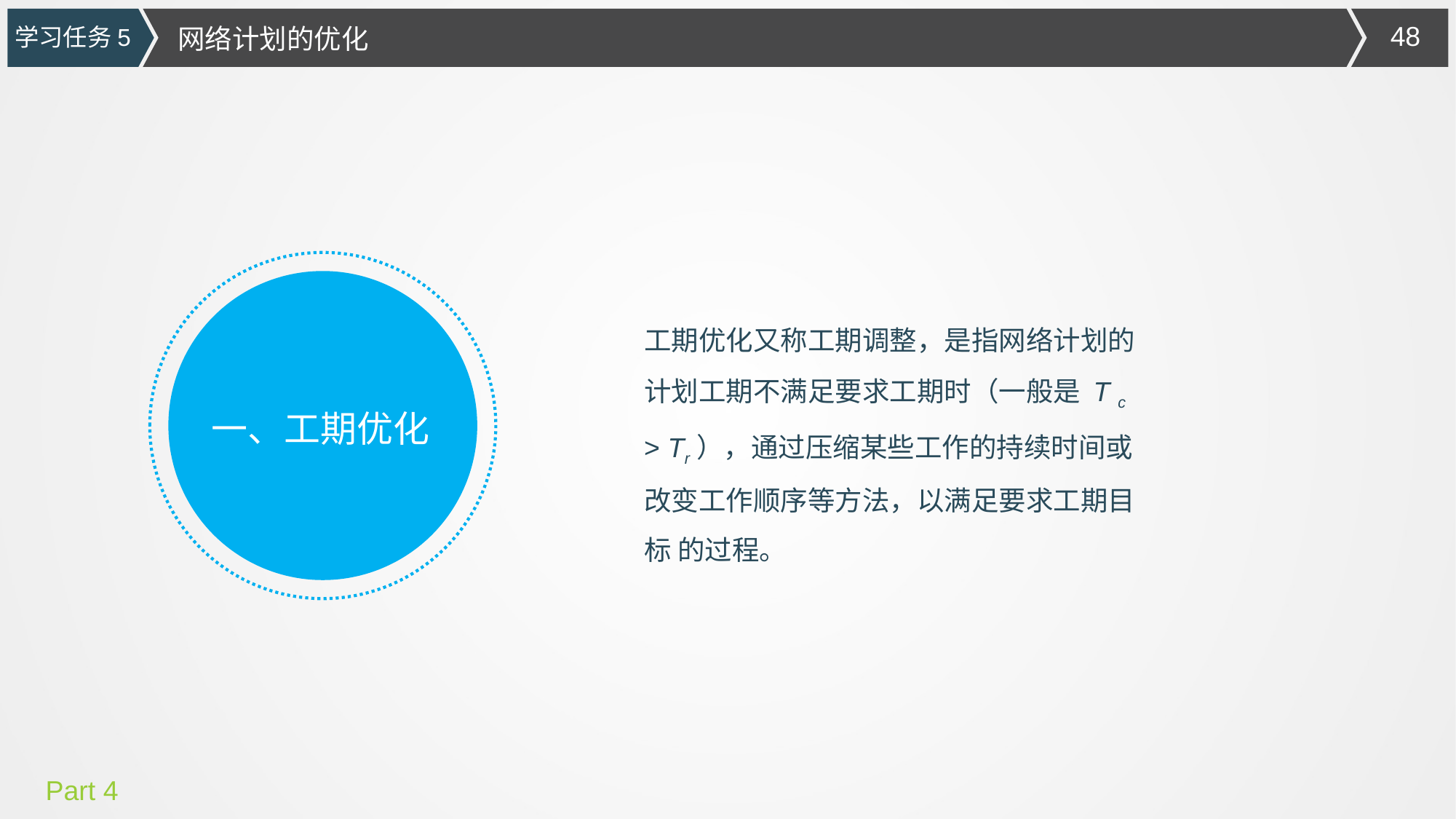

学习任务5
网络计划的优化

工期优化又称工期调整，是指网络计划的计划工期不满足要求工期时（一般是 T c > Tr），通过压缩某些工作的持续时间或改变工作顺序等方法，以满足要求工期目标 的过程。
一、工期优化
Part 4